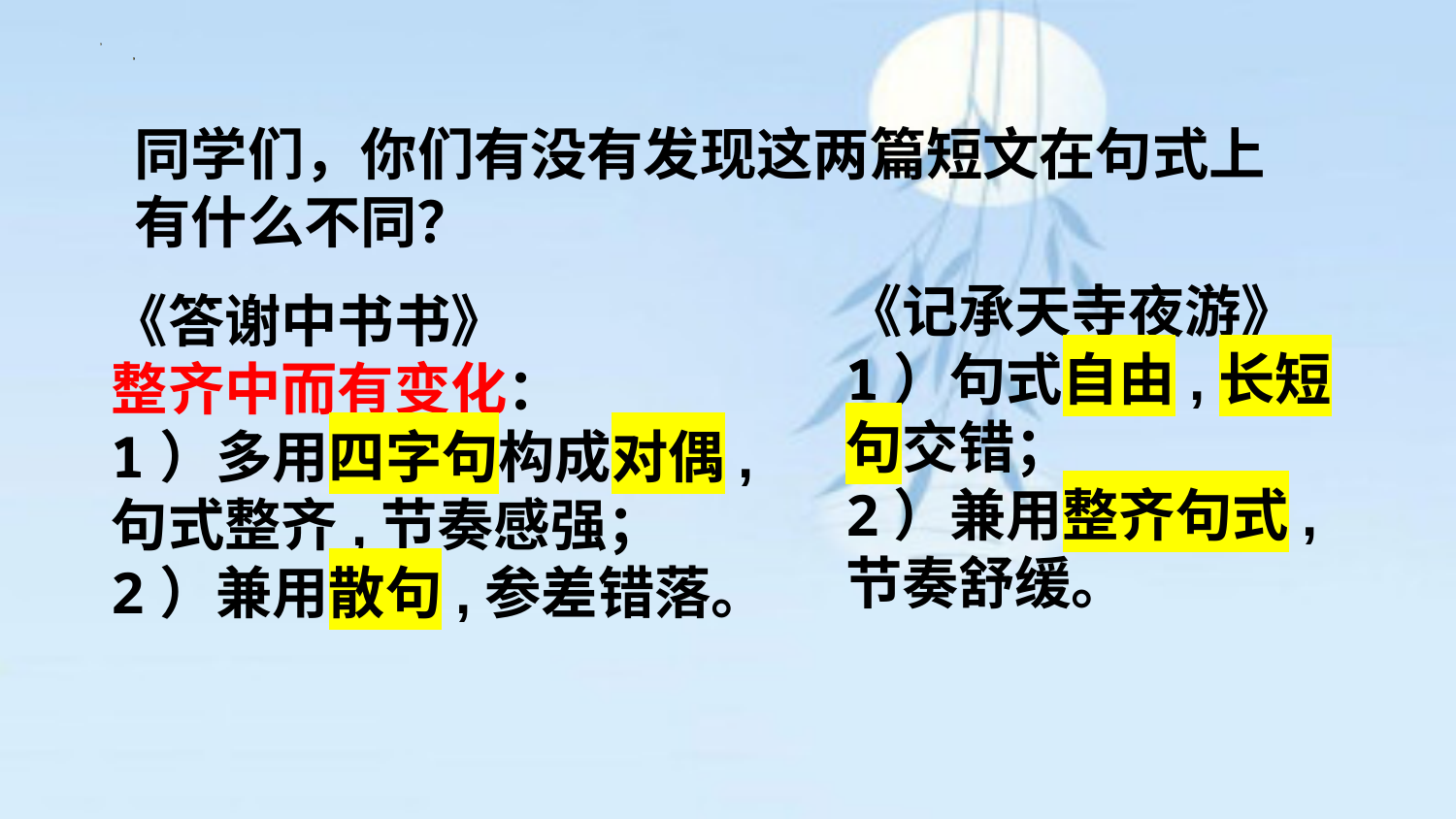

同学们，你们有没有发现这两篇短文在句式上有什么不同？

《记承天寺夜游》
1）句式自由,长短句交错；
2）兼用整齐句式,节奏舒缓。

《答谢中书书》
整齐中而有变化：
1）多用四字句构成对偶,句式整齐,节奏感强；
2）兼用散句,参差错落。